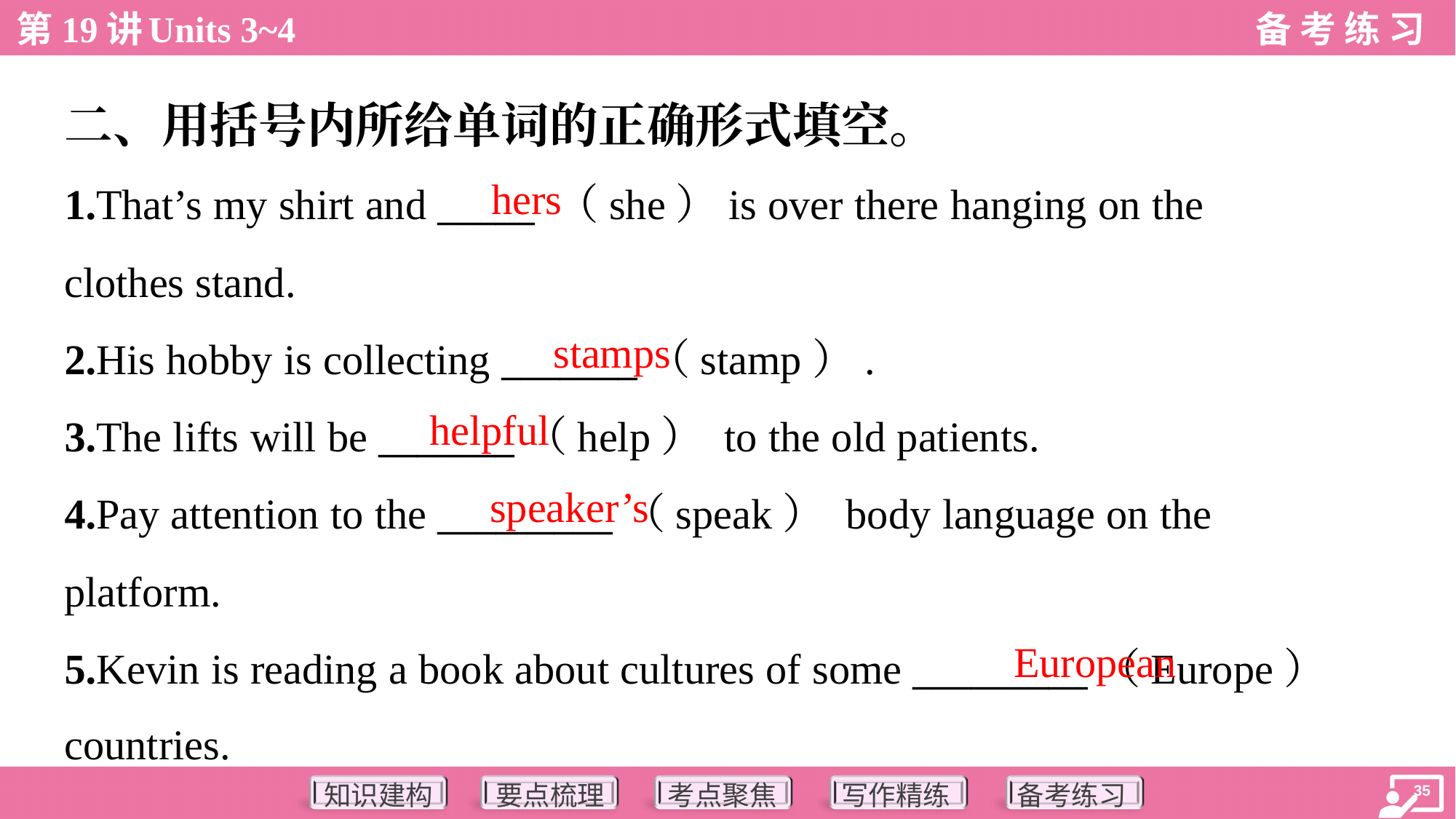

二、用括号内所给单词的正确形式填空。
hers
1.That’s my shirt and _____ （she）is over there hanging on the
clothes stand.
2.His hobby is collecting _______（stamp）.
3.The lifts will be _______（help） to the old patients.
4.Pay attention to the _________（speak） body language on the
platform.
5.Kevin is reading a book about cultures of some _________（Europe）
countries.
stamps
helpful
speaker’s
European